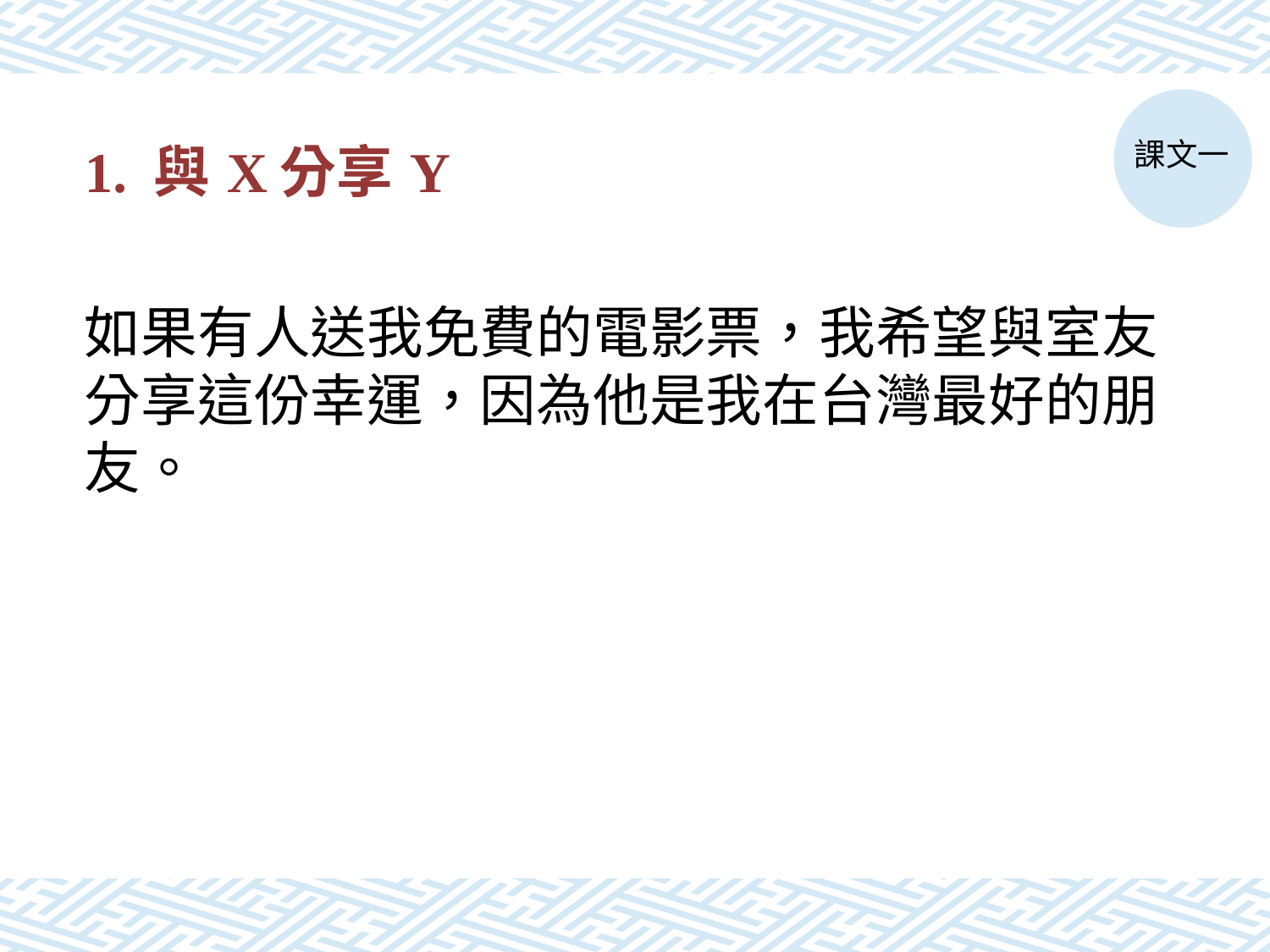

# 1. 與X分享Y
課文一

如果有人送我免費的電影票，我希望與室友分享這份幸運，因為他是我在台灣最好的朋友。